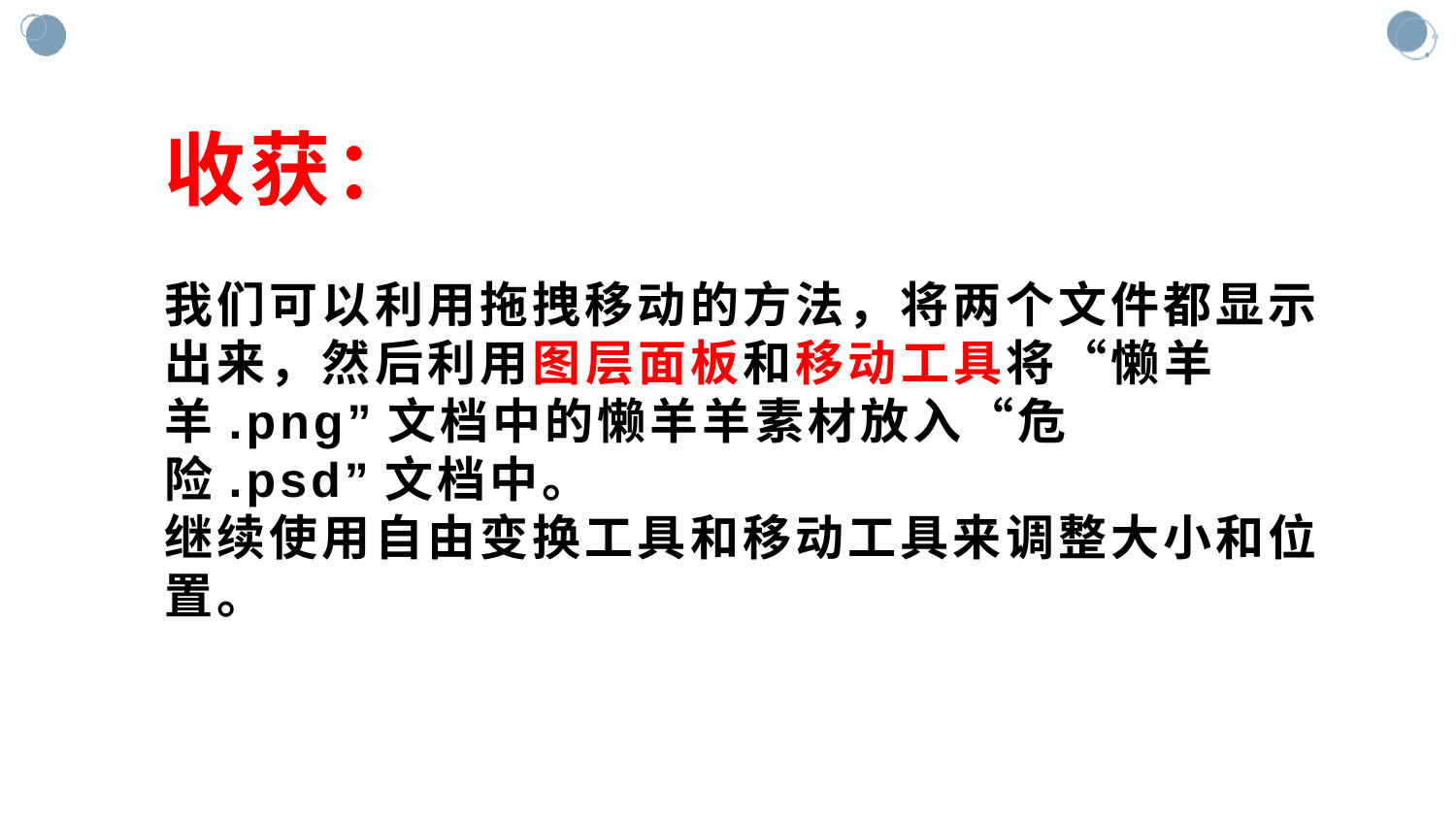

# 收获： 我们可以利用拖拽移动的方法，将两个文件都显示出来，然后利用图层面板和移动工具将“懒羊羊.png”文档中的懒羊羊素材放入“危险.psd”文档中。 继续使用自由变换工具和移动工具来调整大小和位置。